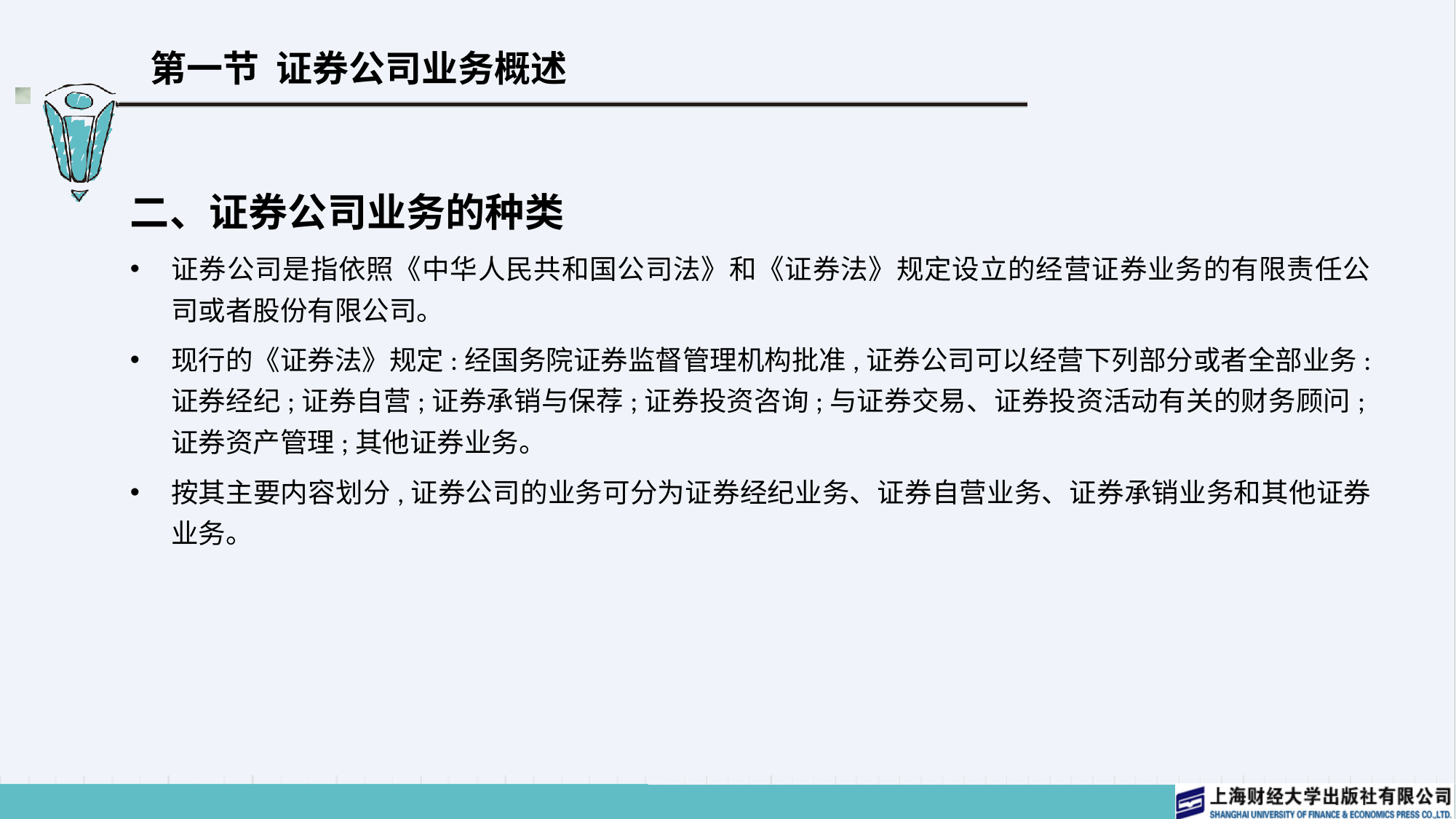

# 第一节  证券公司业务概述
二、证券公司业务的种类
证券公司是指依照《中华人民共和国公司法》和《证券法》规定设立的经营证券业务的有限责任公司或者股份有限公司。
现行的《证券法》规定:经国务院证券监督管理机构批准,证券公司可以经营下列部分或者全部业务:证券经纪;证券自营;证券承销与保荐;证券投资咨询;与证券交易、证券投资活动有关的财务顾问;证券资产管理;其他证券业务。
按其主要内容划分,证券公司的业务可分为证券经纪业务、证券自营业务、证券承销业务和其他证券业务。